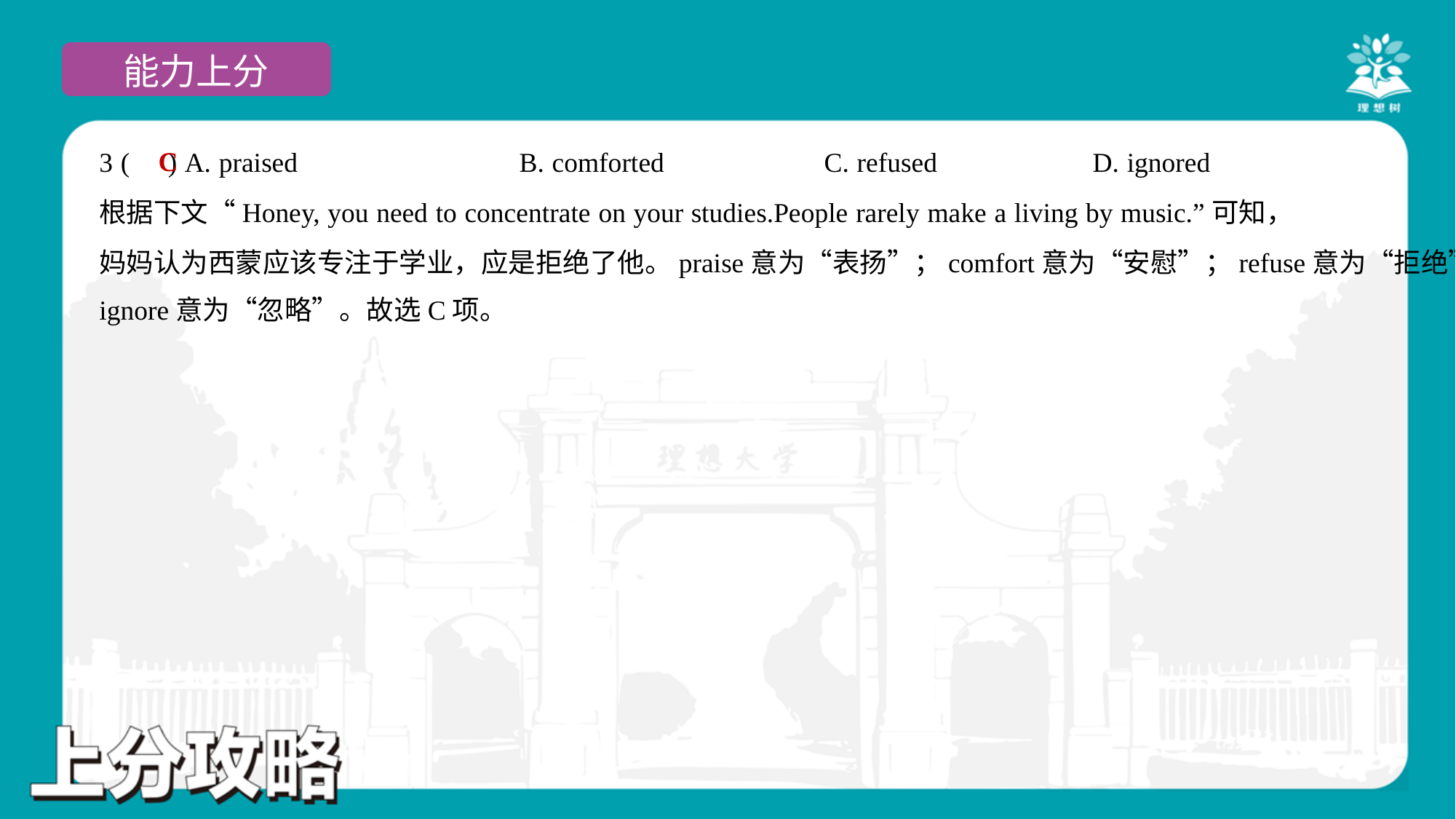

C
3 (     ) A. praised	B. comforted	C. refused	D. ignored
根据下文“Honey, you need to concentrate on your studies.People rarely make a living by music.”可知，
妈妈认为西蒙应该专注于学业，应是拒绝了他。praise意为“表扬”；comfort意为“安慰”；refuse意为“拒绝”；
ignore意为“忽略”。故选C项。